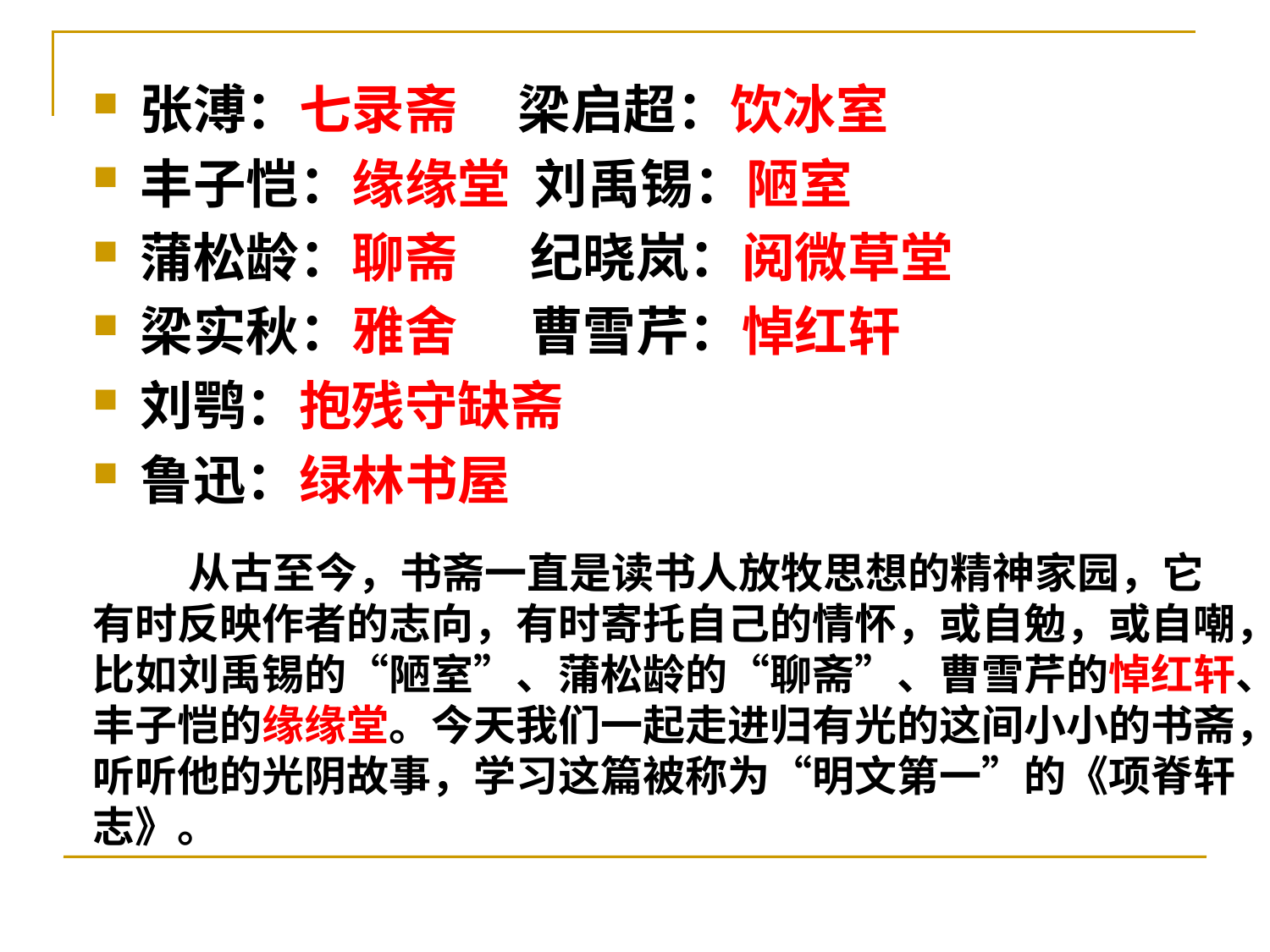

张溥：七录斋     梁启超：饮冰室
丰子恺：缘缘堂  刘禹锡：陋室
蒲松龄：聊斋      纪晓岚：阅微草堂
梁实秋：雅舍      曹雪芹：悼红轩
刘鹗：抱残守缺斋
鲁迅：绿林书屋
         从古至今，书斋一直是读书人放牧思想的精神家园，它有时反映作者的志向，有时寄托自己的情怀，或自勉，或自嘲，比如刘禹锡的“陋室”、蒲松龄的“聊斋”、曹雪芹的悼红轩、丰子恺的缘缘堂。今天我们一起走进归有光的这间小小的书斋，听听他的光阴故事，学习这篇被称为“明文第一”的《项脊轩志》。